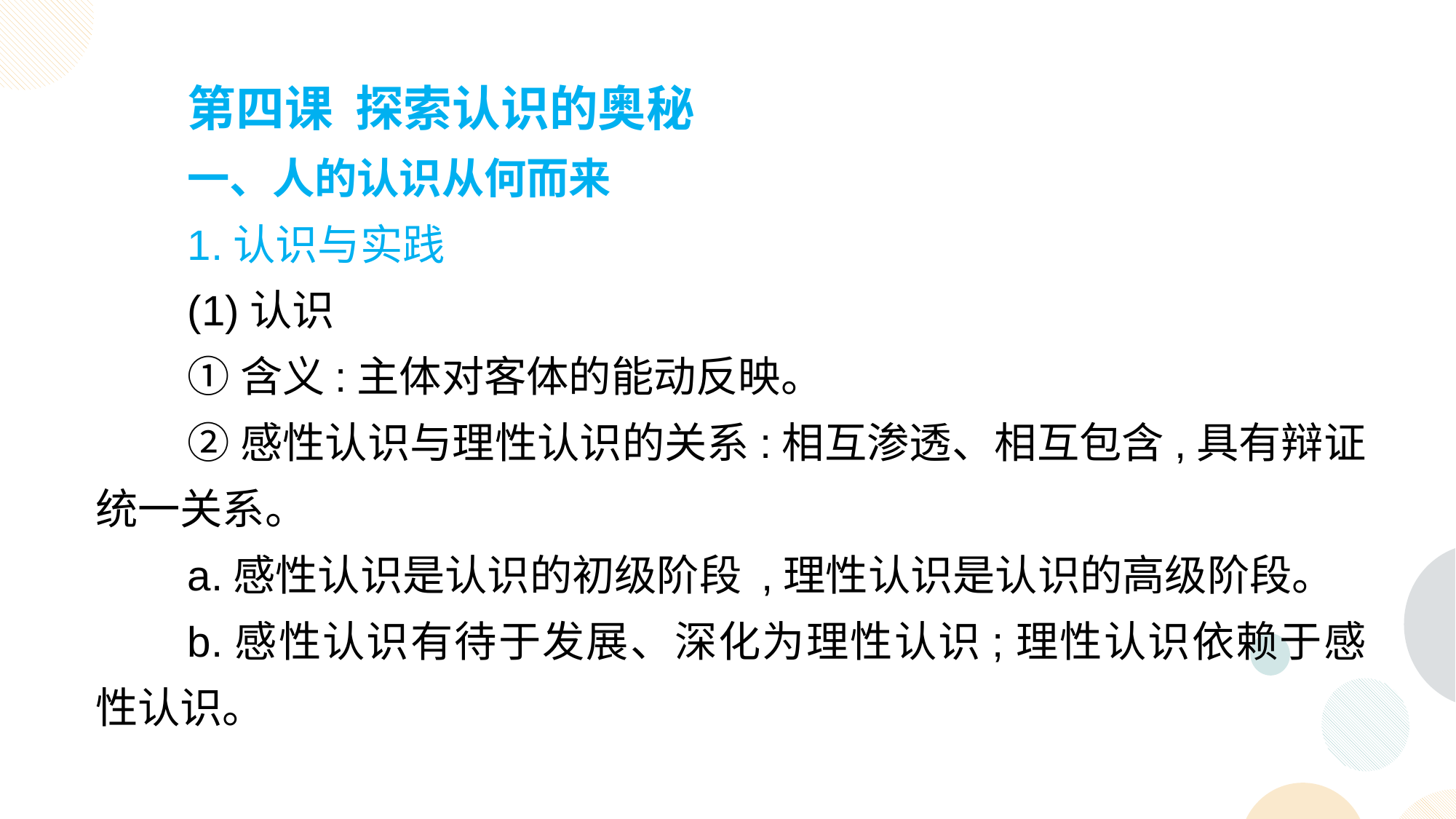

第四课  探索认识的奥秘
一、人的认识从何而来
1.认识与实践
(1)认识
①含义:主体对客体的能动反映。
②感性认识与理性认识的关系:相互渗透、相互包含,具有辩证统一关系。
a.感性认识是认识的初级阶段 ,理性认识是认识的高级阶段。
b.感性认识有待于发展、深化为理性认识;理性认识依赖于感性认识。